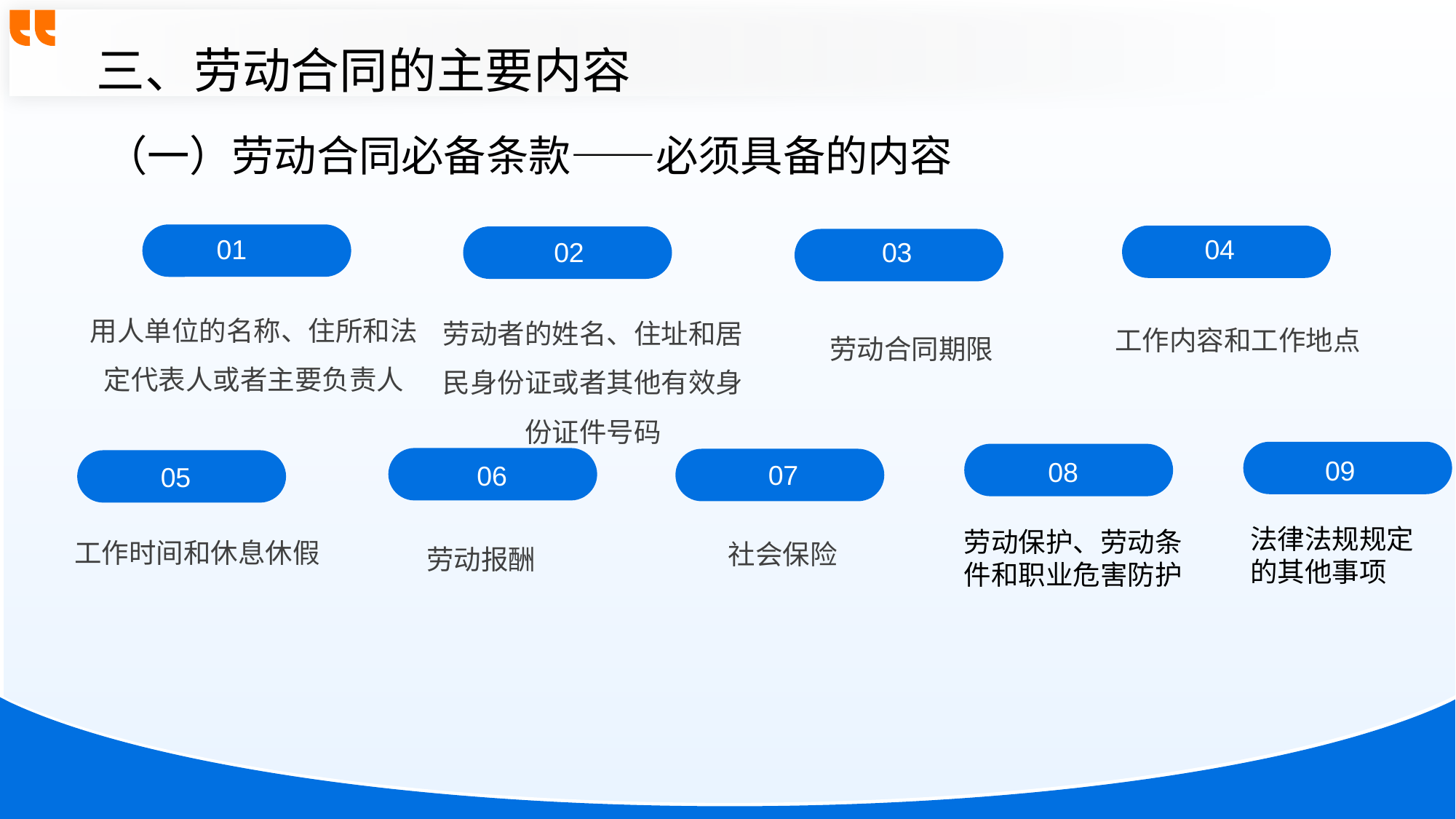

三、劳动合同的主要内容
（一）劳动合同必备条款——必须具备的内容
01
04

02
03

用人单位的名称、住所和法定代表人或者主要负责人
劳动者的姓名、住址和居民身份证或者其他有效身份证件号码
工作内容和工作地点
劳动合同期限

09

08
07

06

05
法律法规规定的其他事项
工作时间和休息休假
劳动保护、劳动条件和职业危害防护
社会保险
劳动报酬